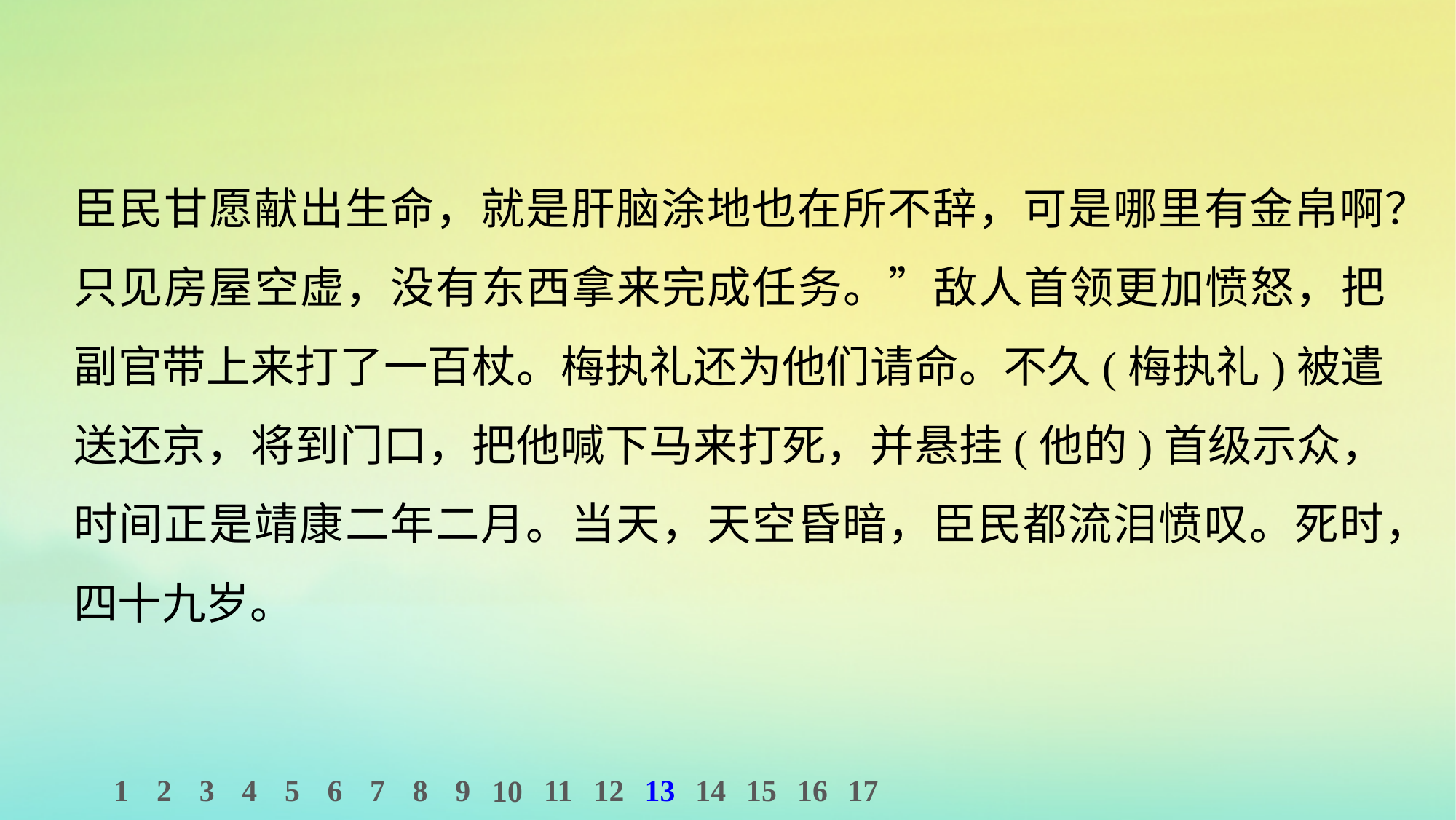

臣民甘愿献出生命，就是肝脑涂地也在所不辞，可是哪里有金帛啊？只见房屋空虚，没有东西拿来完成任务。”敌人首领更加愤怒，把副官带上来打了一百杖。梅执礼还为他们请命。不久(梅执礼)被遣送还京，将到门口，把他喊下马来打死，并悬挂(他的)首级示众，时间正是靖康二年二月。当天，天空昏暗，臣民都流泪愤叹。死时，四十九岁。
1
2
3
4
5
6
7
8
9
11
12
13
14
15
16
17
10